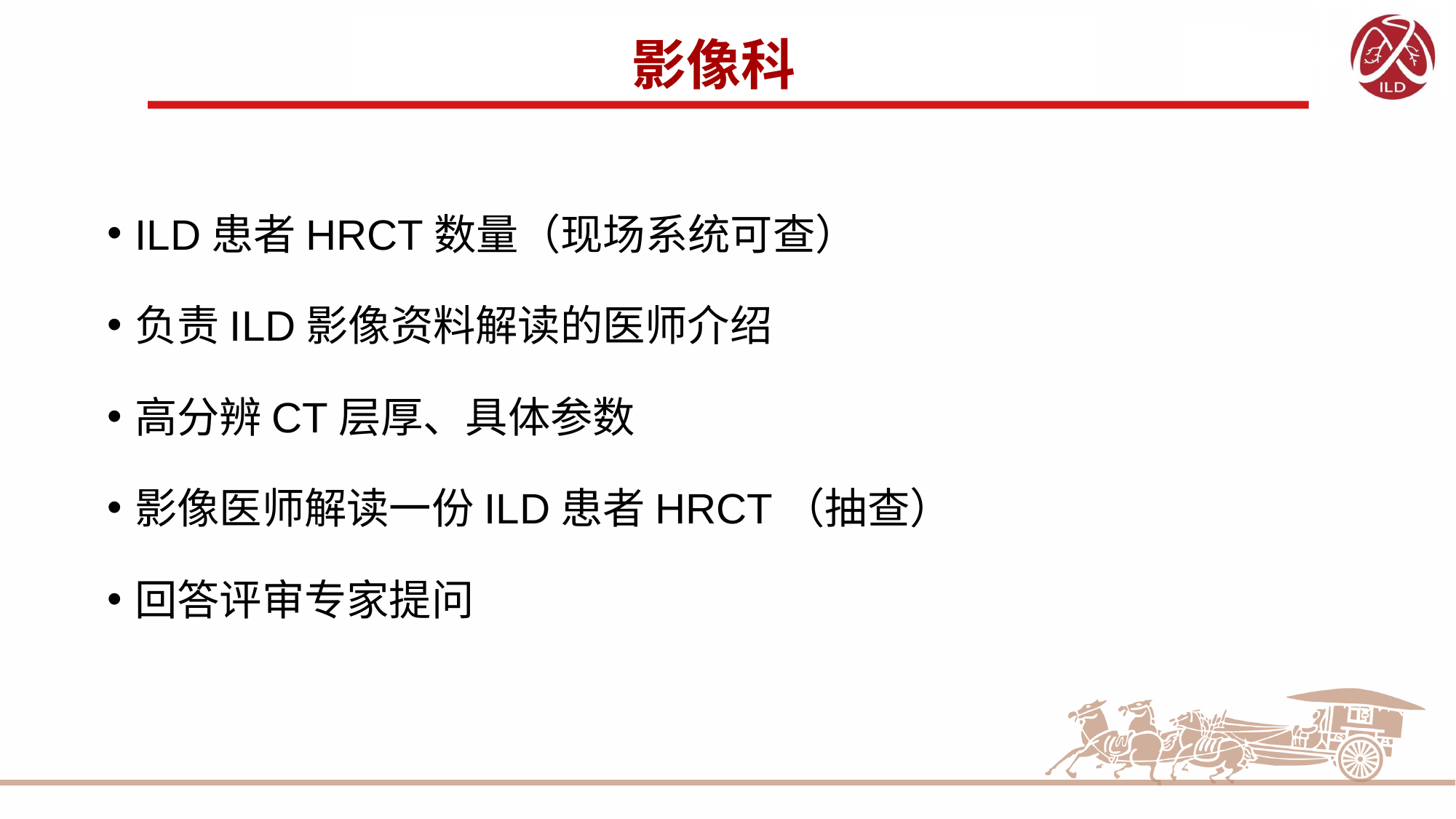

# 影像科
ILD患者HRCT数量（现场系统可查）
负责ILD影像资料解读的医师介绍
高分辨CT层厚、具体参数
影像医师解读一份ILD患者HRCT（抽查）
回答评审专家提问